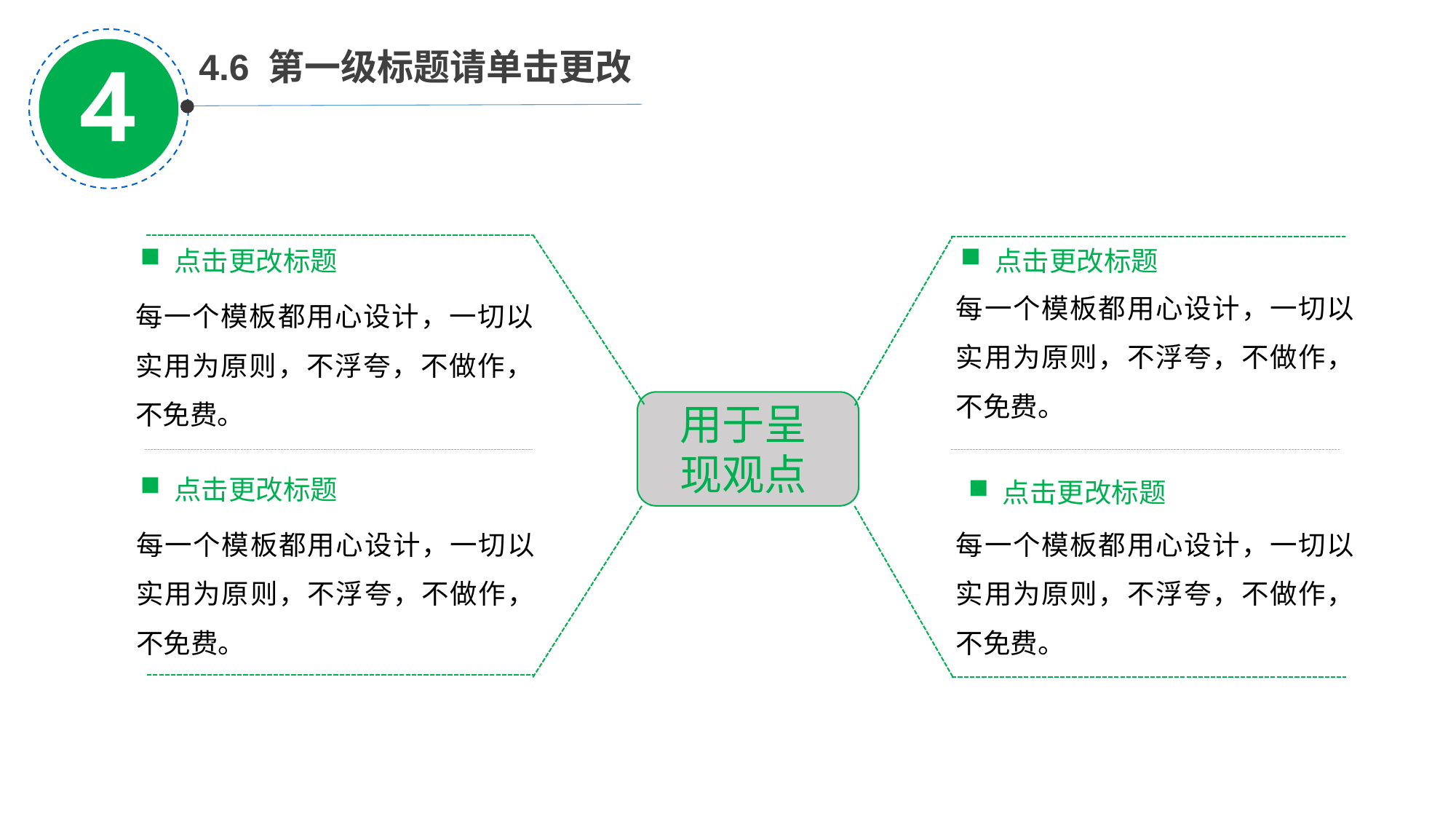

4.6 第一级标题请单击更改

点击更改标题
点击更改标题
每一个模板都用心设计，一切以实用为原则，不浮夸，不做作，不免费。
每一个模板都用心设计，一切以实用为原则，不浮夸，不做作，不免费。

用于呈
现观点
点击更改标题
点击更改标题
每一个模板都用心设计，一切以实用为原则，不浮夸，不做作，不免费。
每一个模板都用心设计，一切以实用为原则，不浮夸，不做作，不免费。